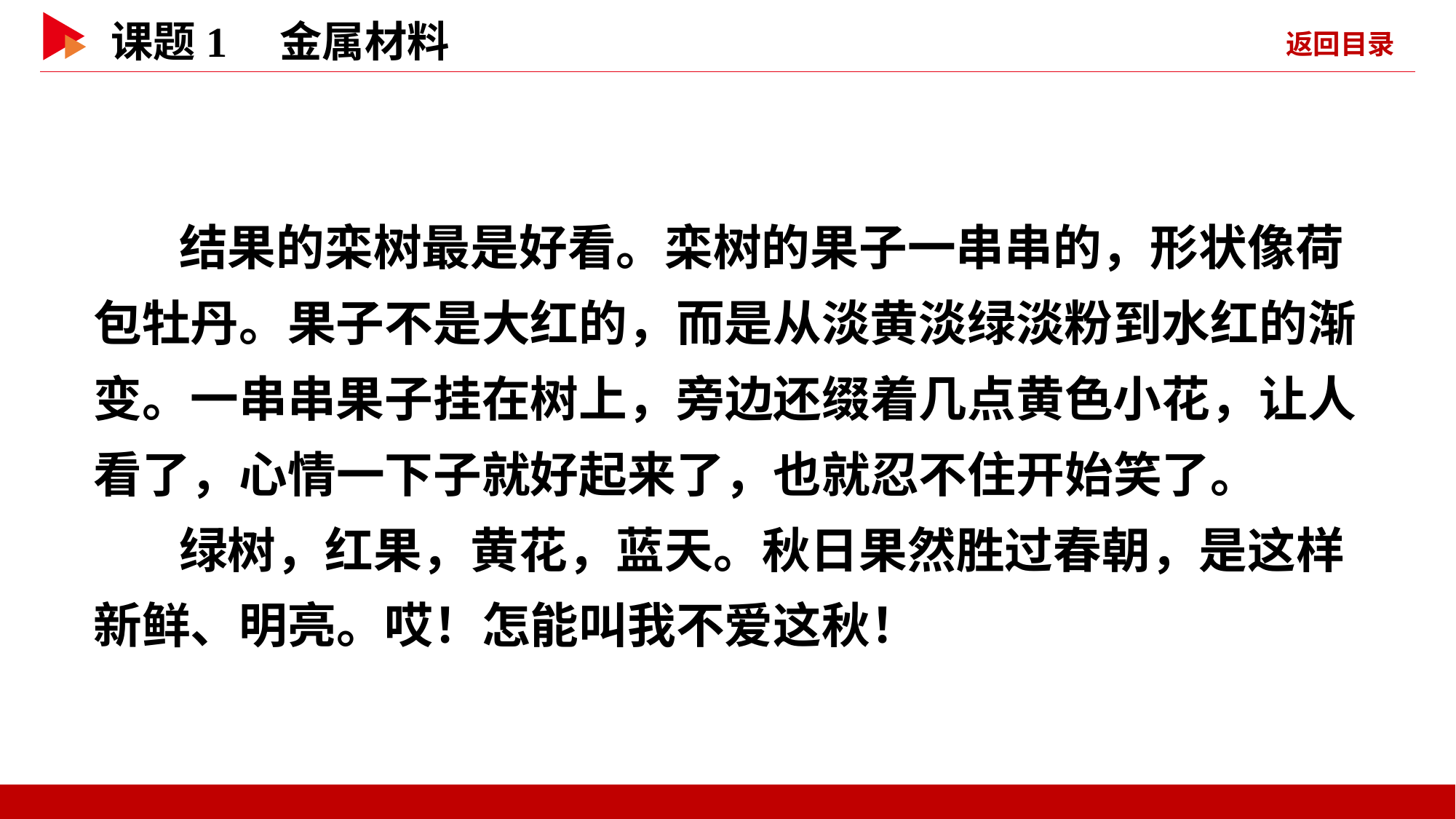

结果的栾树最是好看。栾树的果子一串串的，形状像荷包牡丹。果子不是大红的，而是从淡黄淡绿淡粉到水红的渐变。一串串果子挂在树上，旁边还缀着几点黄色小花，让人看了，心情一下子就好起来了，也就忍不住开始笑了。
绿树，红果，黄花，蓝天。秋日果然胜过春朝，是这样新鲜、明亮。哎！怎能叫我不爱这秋！